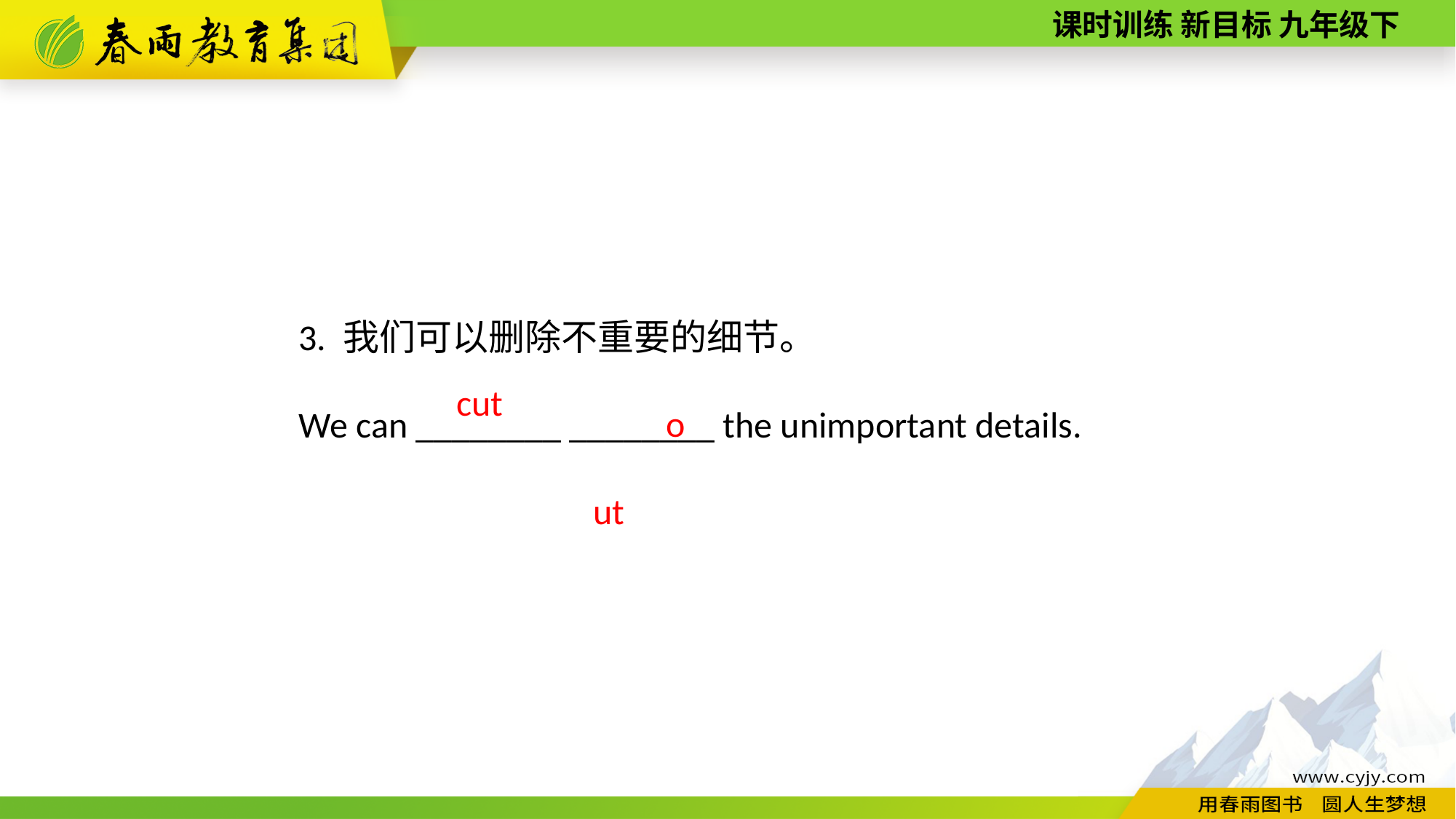

3. 我们可以删除不重要的细节。
We can ________ ________ the unimportant details.
out
cut